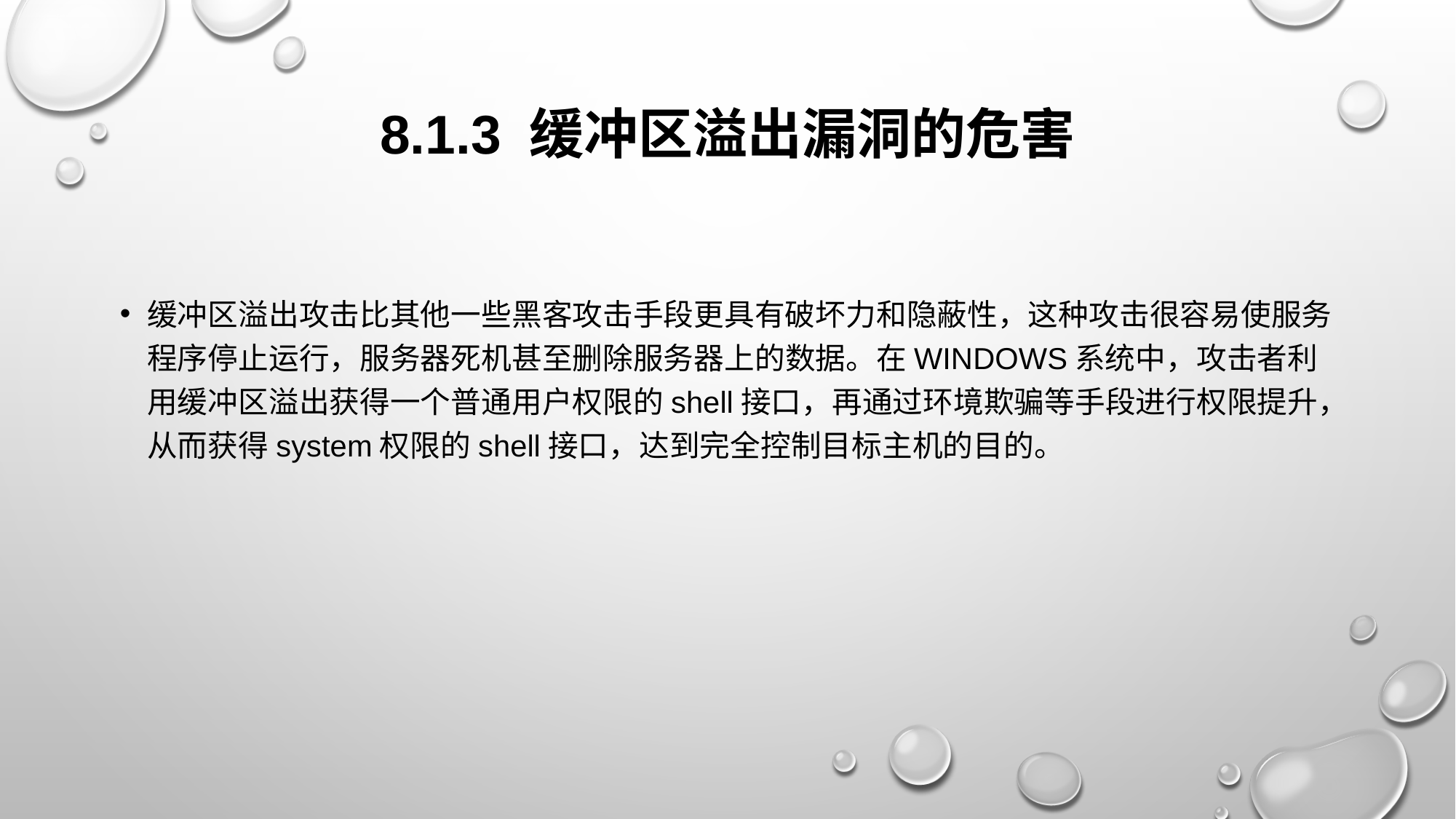

# 8.1.3 缓冲区溢出漏洞的危害
缓冲区溢出攻击比其他一些黑客攻击手段更具有破坏力和隐蔽性，这种攻击很容易使服务程序停止运行，服务器死机甚至删除服务器上的数据。在Windows系统中，攻击者利用缓冲区溢出获得一个普通用户权限的shell接口，再通过环境欺骗等手段进行权限提升，从而获得system权限的shell接口，达到完全控制目标主机的目的。